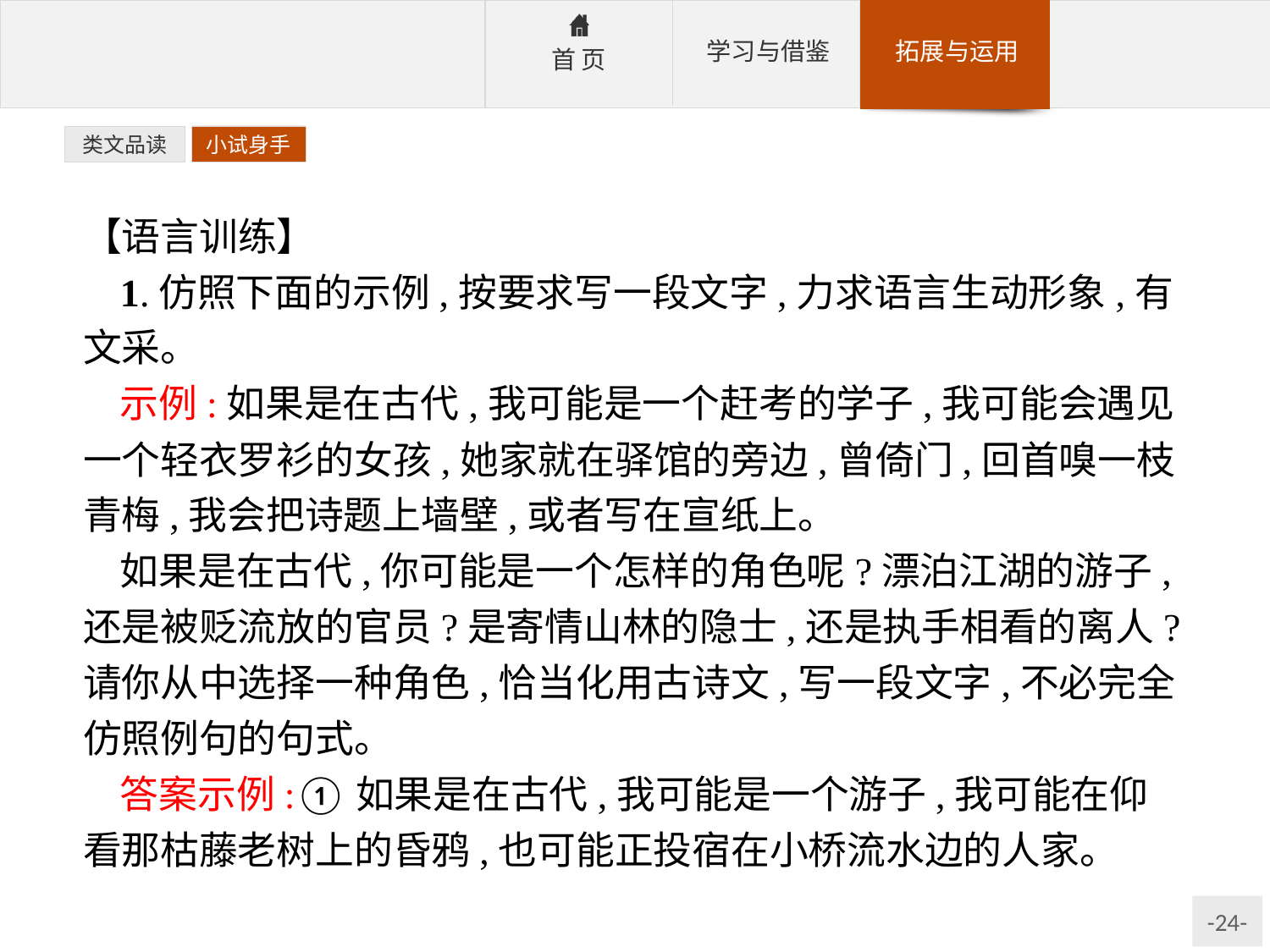

类文品读
小试身手
【语言训练】
1.仿照下面的示例,按要求写一段文字,力求语言生动形象,有文采。
示例:如果是在古代,我可能是一个赶考的学子,我可能会遇见一个轻衣罗衫的女孩,她家就在驿馆的旁边,曾倚门,回首嗅一枝青梅,我会把诗题上墙壁,或者写在宣纸上。
如果是在古代,你可能是一个怎样的角色呢?漂泊江湖的游子,还是被贬流放的官员?是寄情山林的隐士,还是执手相看的离人?请你从中选择一种角色,恰当化用古诗文,写一段文字,不必完全仿照例句的句式。
答案示例:①如果是在古代,我可能是一个游子,我可能在仰看那枯藤老树上的昏鸦,也可能正投宿在小桥流水边的人家。